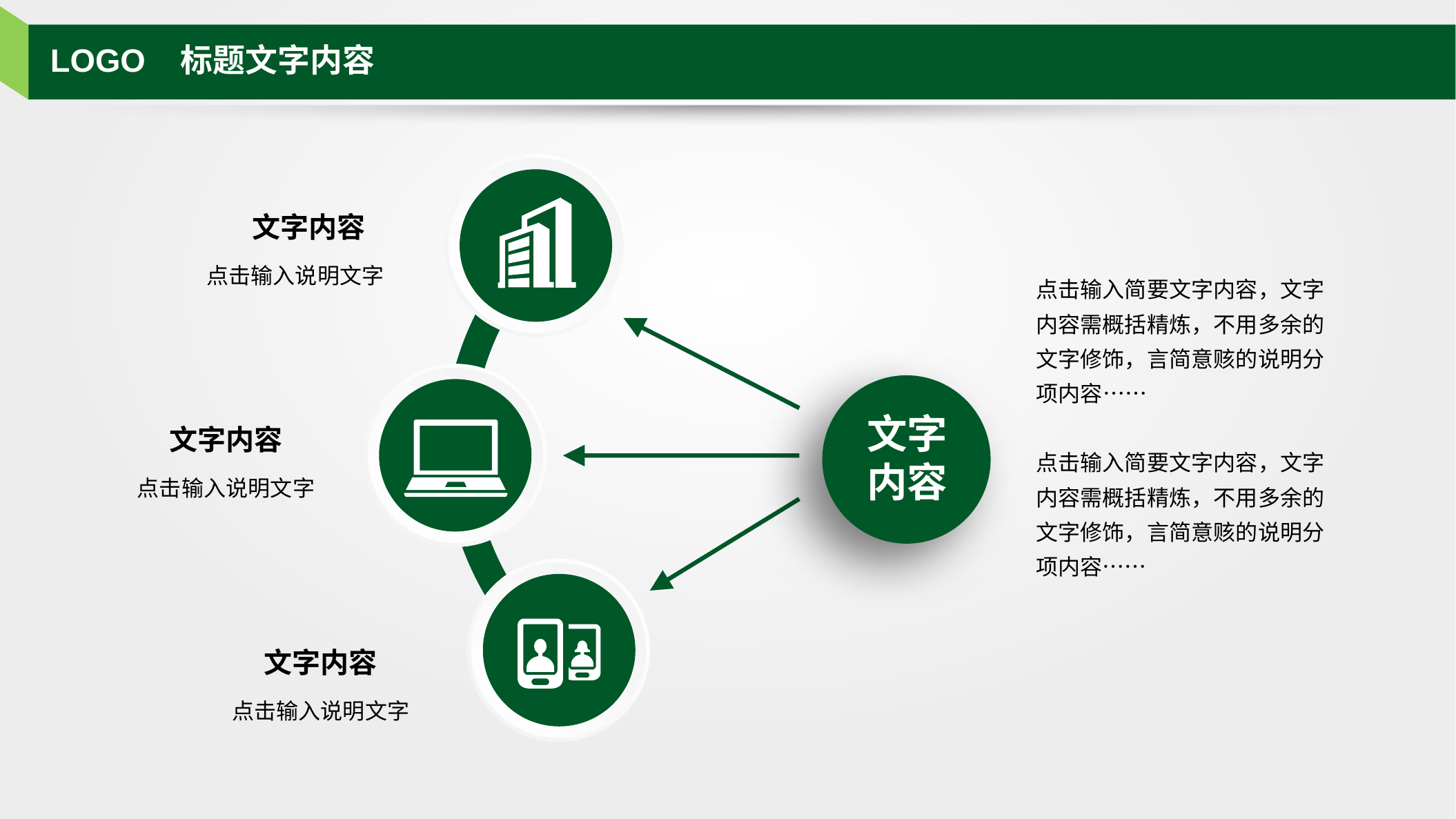

LOGO   标题文字内容

文字内容
点击输入说明文字
点击输入简要文字内容，文字内容需概括精炼，不用多余的文字修饰，言简意赅的说明分项内容……

点击输入简要文字内容，文字内容需概括精炼，不用多余的文字修饰，言简意赅的说明分项内容……

文字
内容
文字内容

点击输入说明文字

文字内容
点击输入说明文字